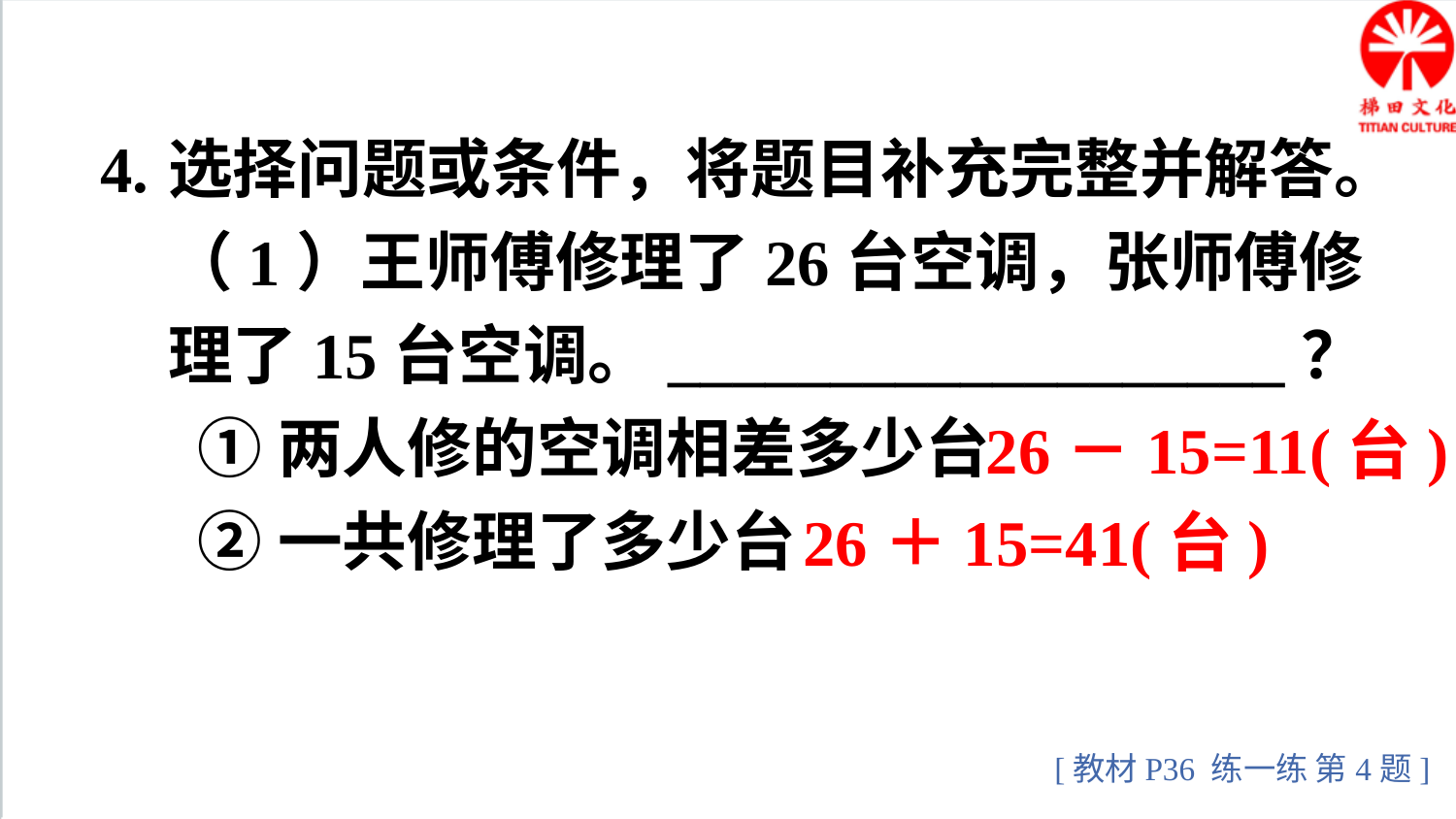

4.
选择问题或条件，将题目补充完整并解答。
（1）王师傅修理了26台空调，张师傅修理了15台空调。___________________？
  ①两人修的空调相差多少台
  ②一共修理了多少台
26－15=11(台)
26＋15=41(台)
[教材P36 练一练 第4题]